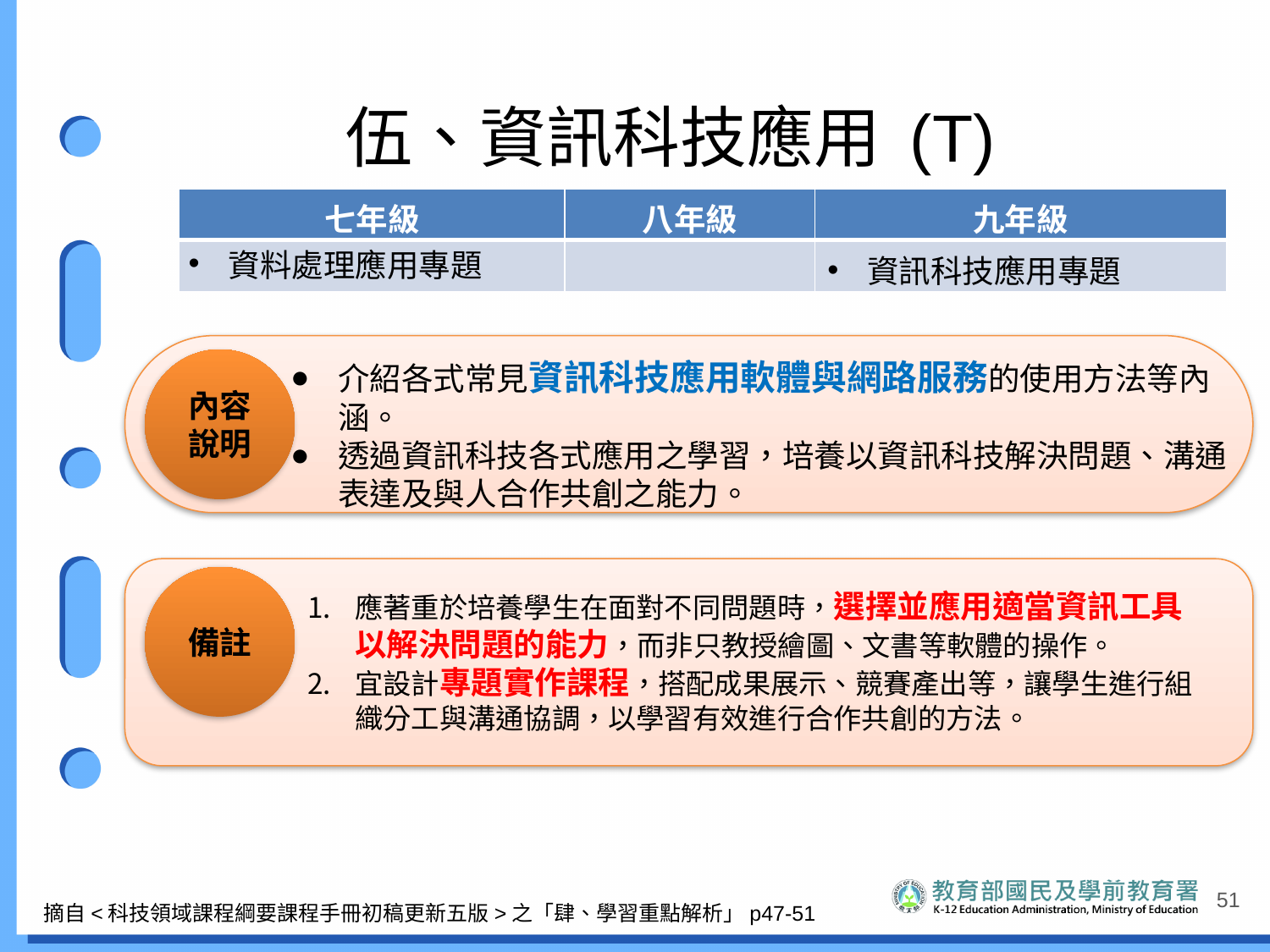

# 伍、資訊科技應用 (T)
| 七年級 | 八年級 | 九年級 |
| --- | --- | --- |
| 資料處理應用專題 |  | 資訊科技應用專題 |

內容說明
介紹各式常見資訊科技應用軟體與網路服務的使用方法等內涵。
透過資訊科技各式應用之學習，培養以資訊科技解決問題、溝通表達及與人合作共創之能力。

備註
應著重於培養學生在面對不同問題時，選擇並應用適當資訊工具以解決問題的能力，而非只教授繪圖、文書等軟體的操作。
宜設計專題實作課程，搭配成果展示、競賽產出等，讓學生進行組織分工與溝通協調，以學習有效進行合作共創的方法。
51
摘自<科技領域課程綱要課程手冊初稿更新五版>之「肆、學習重點解析」p47-51